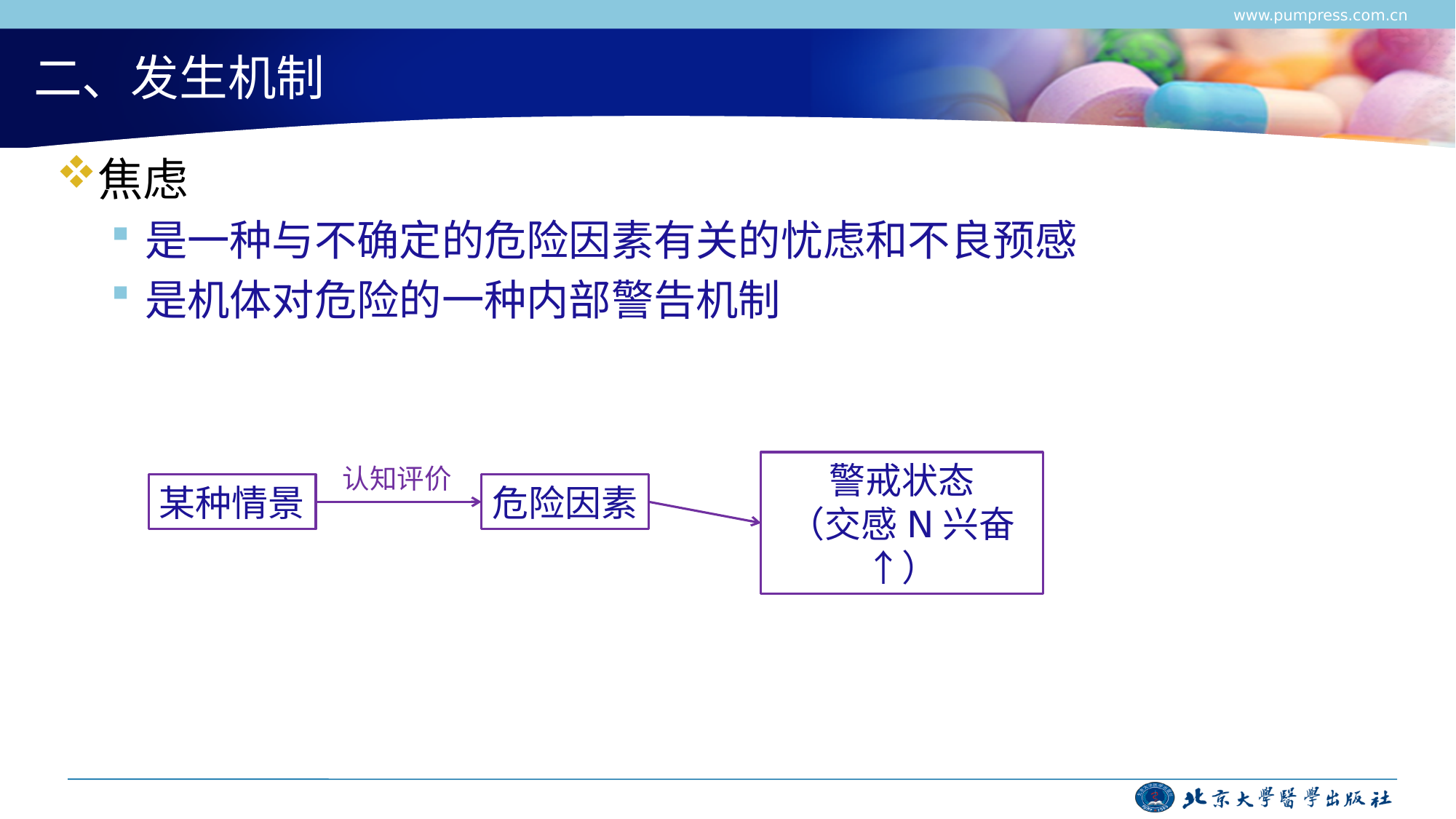

www.pumpress.com.cn
# 二、发生机制
焦虑
是一种与不确定的危险因素有关的忧虑和不良预感
是机体对危险的一种内部警告机制
警戒状态
（交感N兴奋↑）
认知评价
某种情景
危险因素